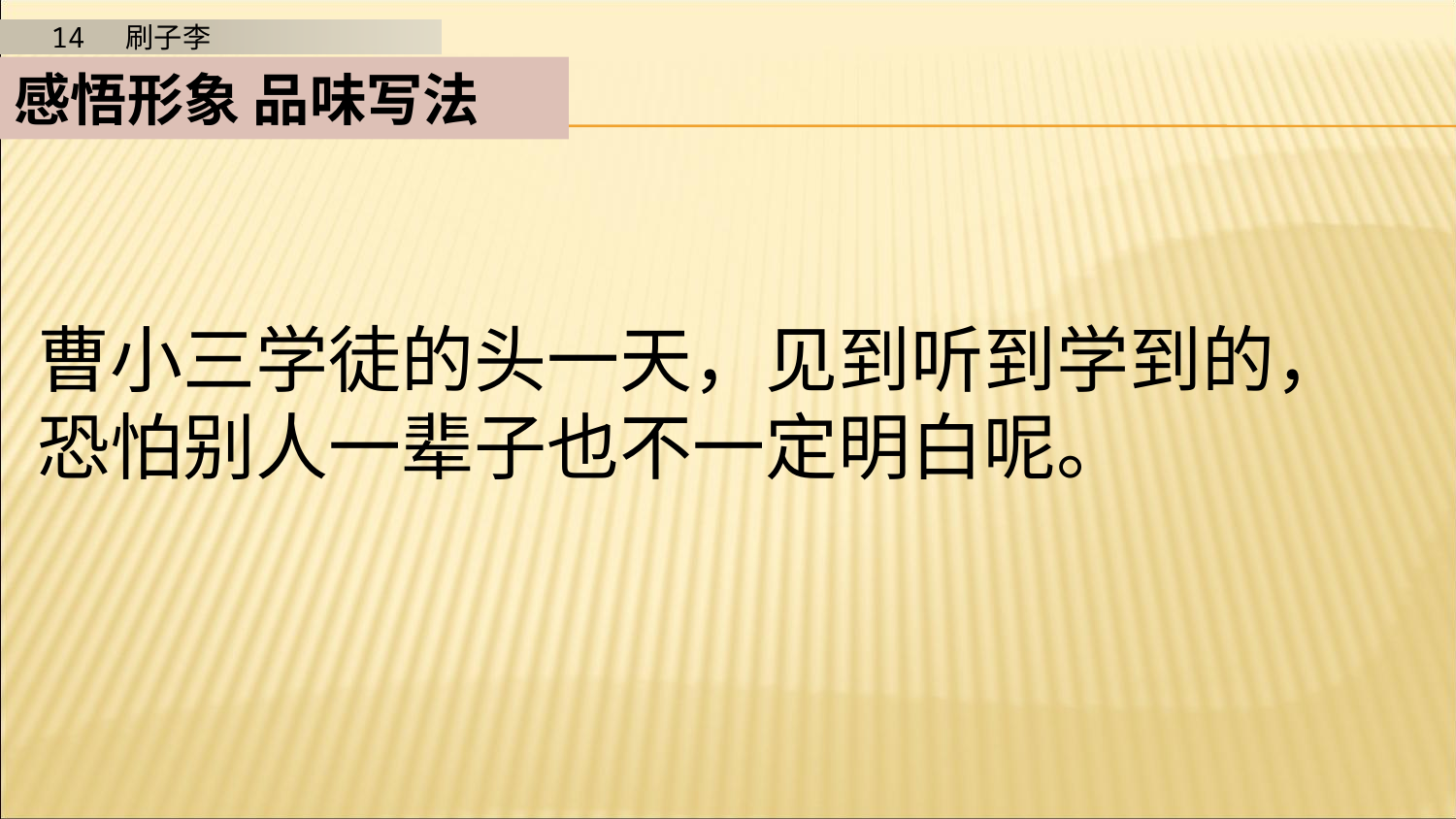

感悟形象 品味写法
曹小三学徒的头一天，见到听到学到的，恐怕别人一辈子也不一定明白呢。